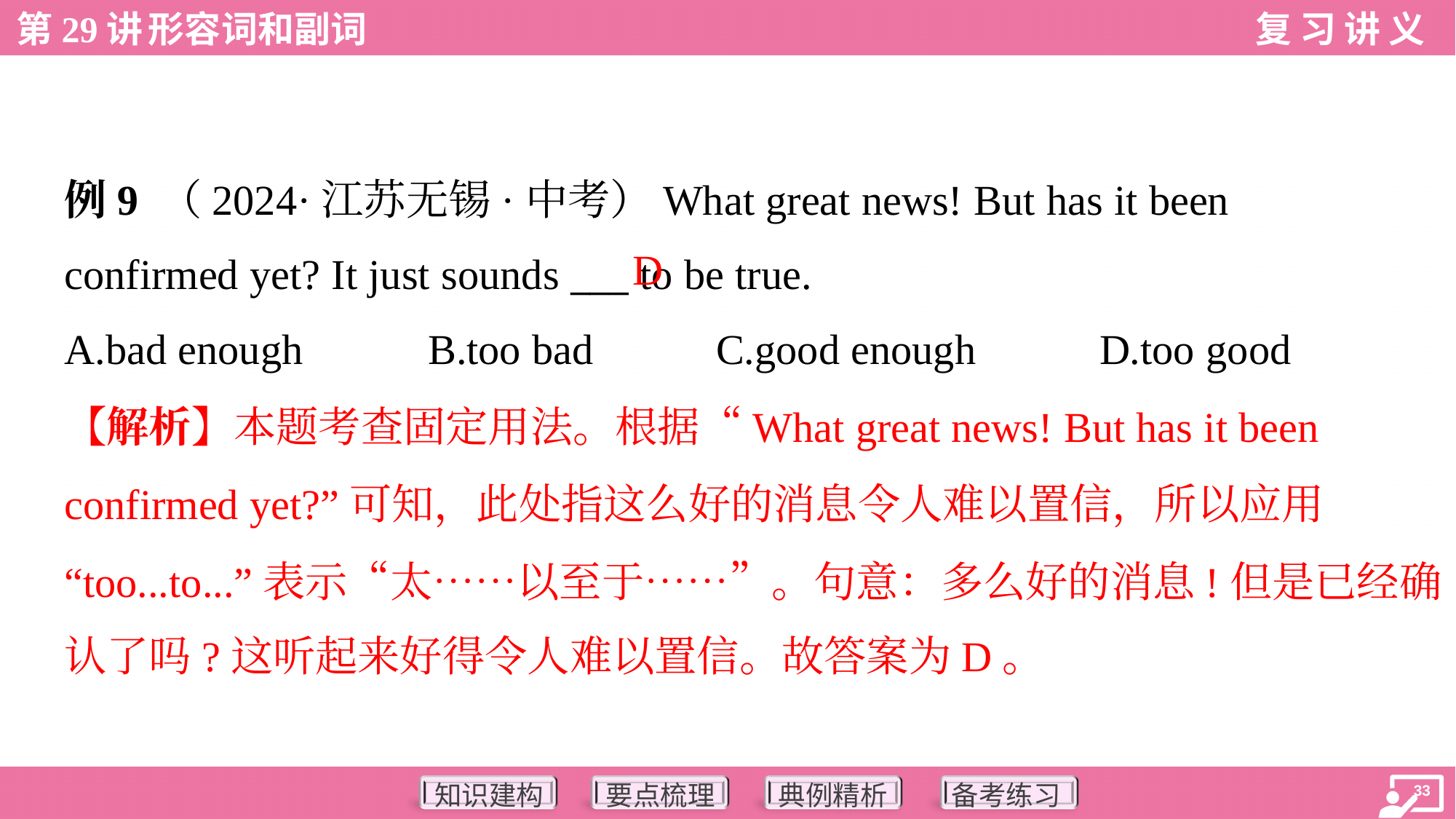

例9 （2024·江苏无锡·中考）What great news! But has it been
confirmed yet? It just sounds ___ to be true.
D
A.bad enough	B.too bad	C.good enough	D.too good
【解析】本题考查固定用法。根据“What great news! But has it been
confirmed yet?”可知，此处指这么好的消息令人难以置信，所以应用
“too...to...”表示“太……以至于……”。句意：多么好的消息!但是已经确
认了吗?这听起来好得令人难以置信。故答案为D。